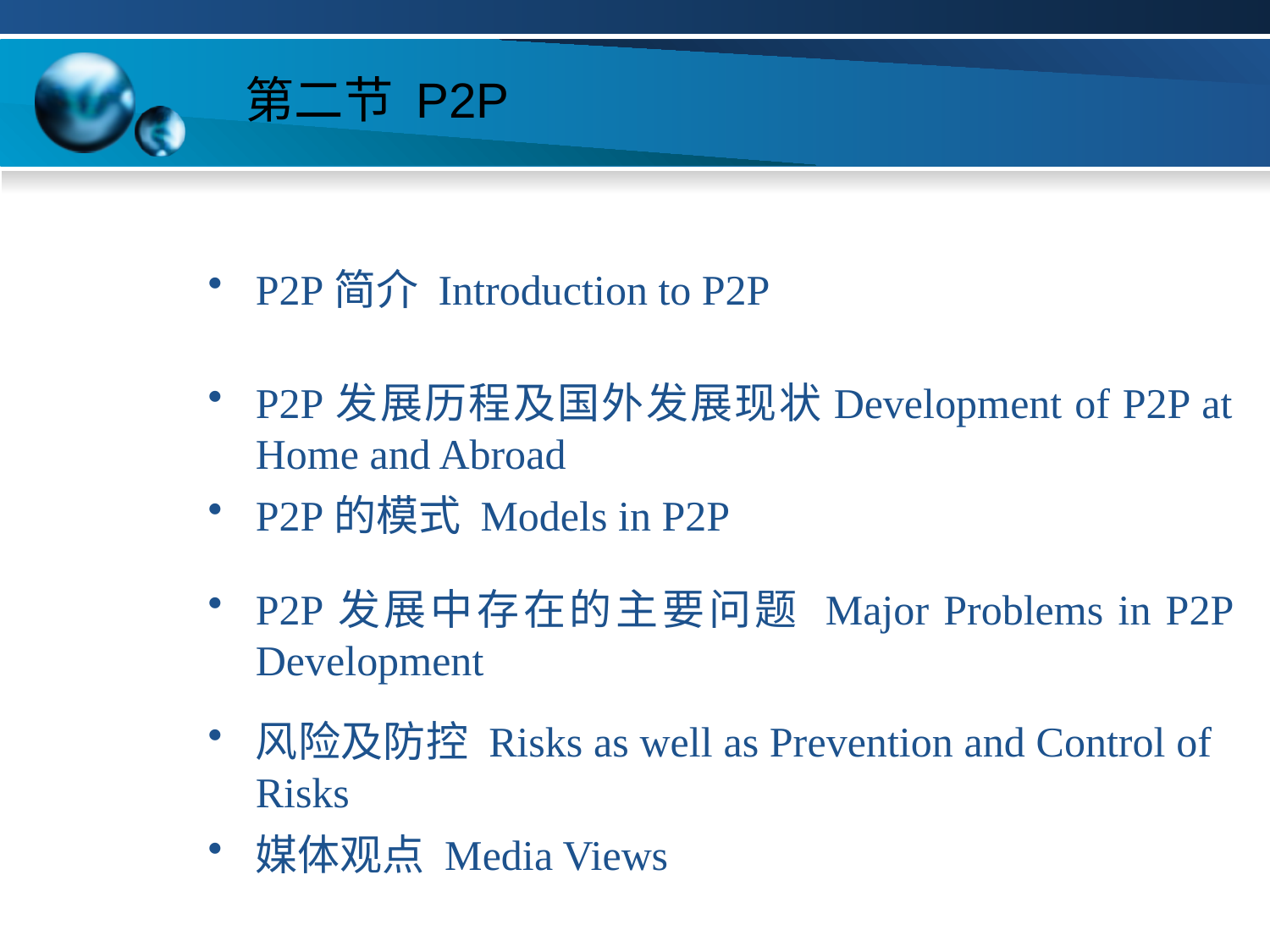

# 第二节 P2P
P2P简介 Introduction to P2P
P2P发展历程及国外发展现状Development of P2P at Home and Abroad
P2P的模式 Models in P2P
P2P发展中存在的主要问题 Major Problems in P2P Development
风险及防控 Risks as well as Prevention and Control of Risks
媒体观点 Media Views